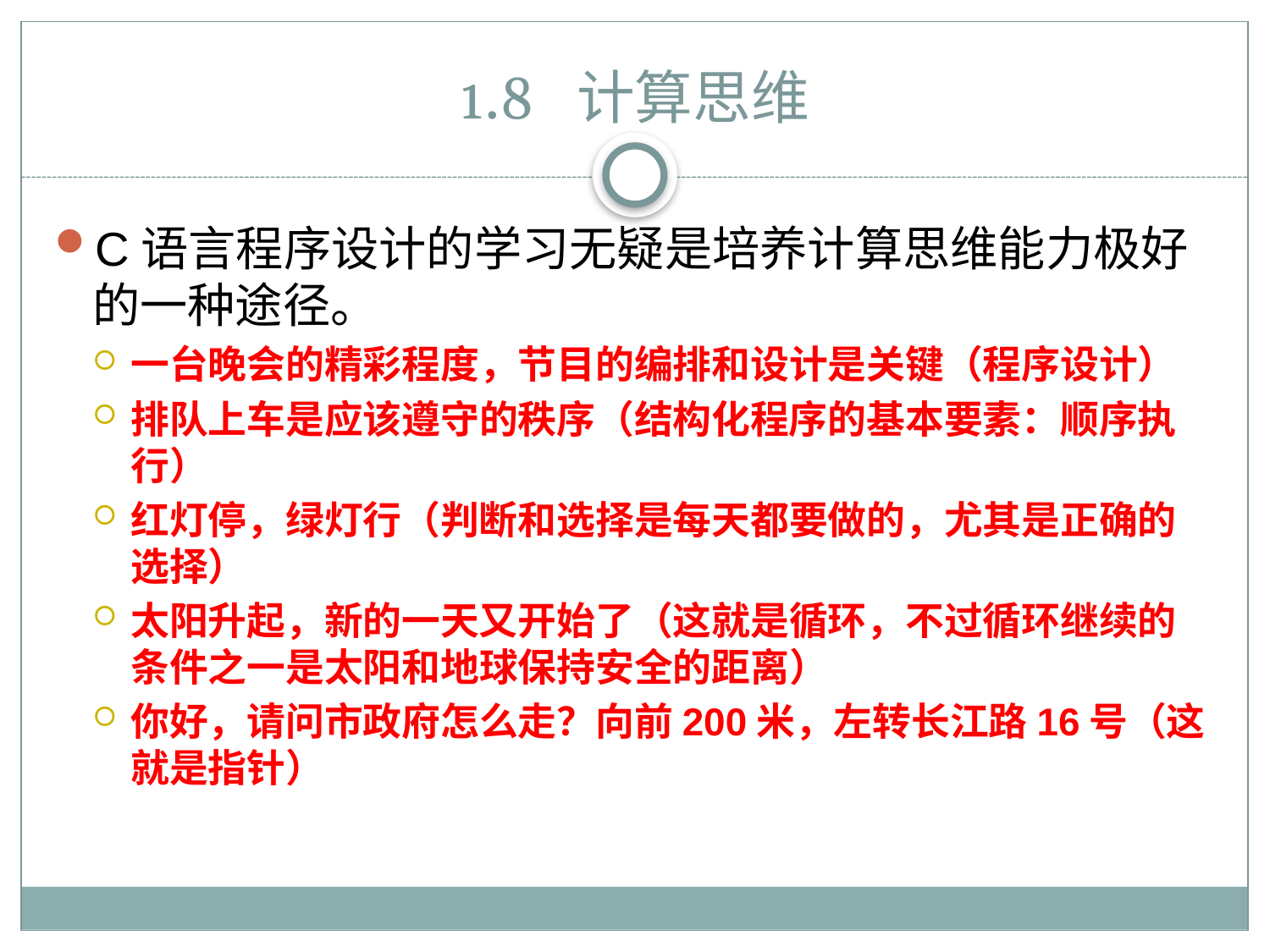

# 1.8  计算思维
C语言程序设计的学习无疑是培养计算思维能力极好的一种途径。
一台晚会的精彩程度，节目的编排和设计是关键（程序设计）
排队上车是应该遵守的秩序（结构化程序的基本要素：顺序执行）
红灯停，绿灯行（判断和选择是每天都要做的，尤其是正确的选择）
太阳升起，新的一天又开始了（这就是循环，不过循环继续的条件之一是太阳和地球保持安全的距离）
你好，请问市政府怎么走？向前200米，左转长江路16号（这就是指针）